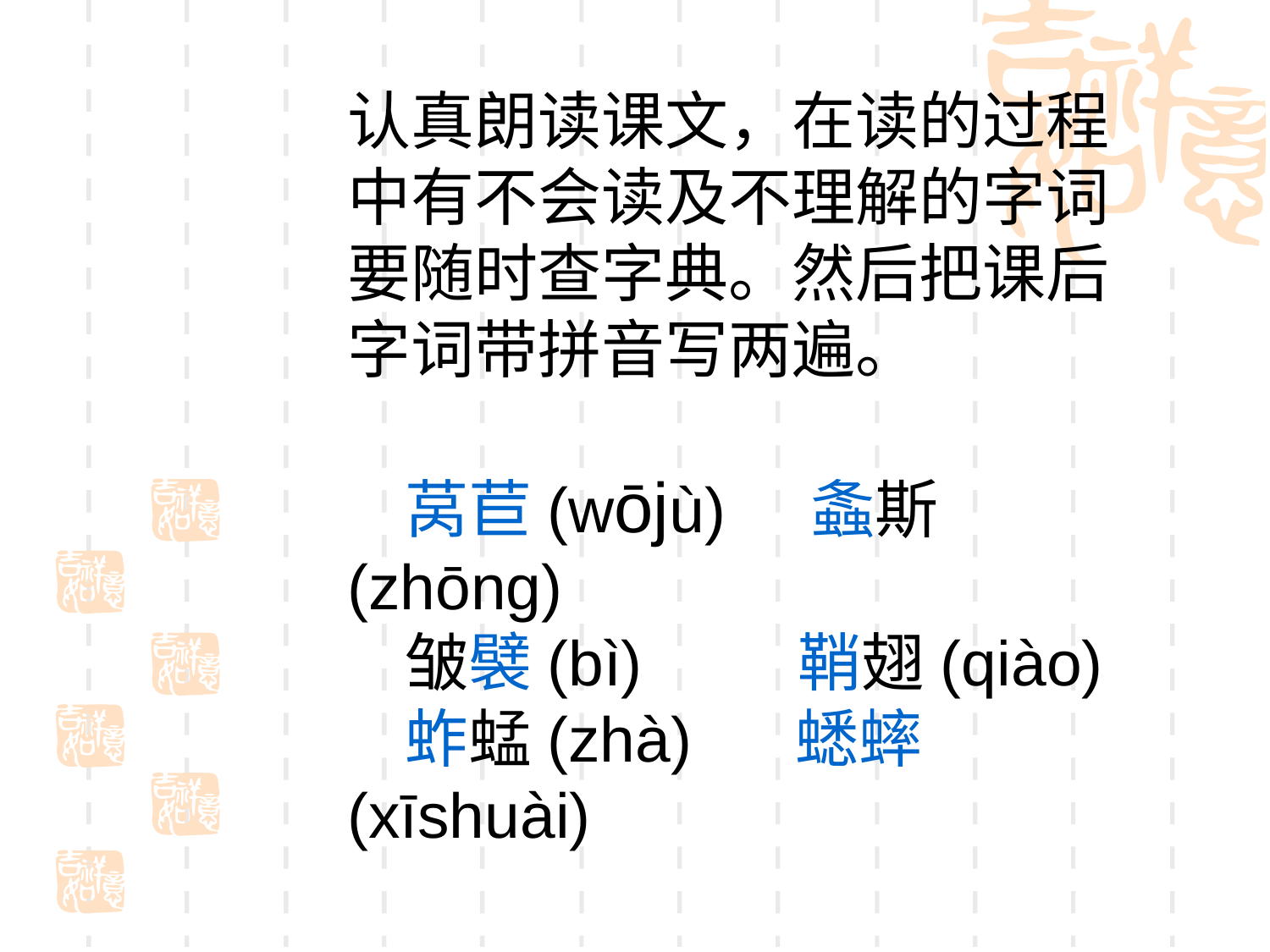

认真朗读课文，在读的过程中有不会读及不理解的字词要随时查字典。然后把课后
字词带拼音写两遍。

   莴苣(wōjù)    螽斯(zhōng)
   皱襞(bì)        鞘翅(qiào)
   蚱蜢(zhà)     蟋蟀(xīshuài)